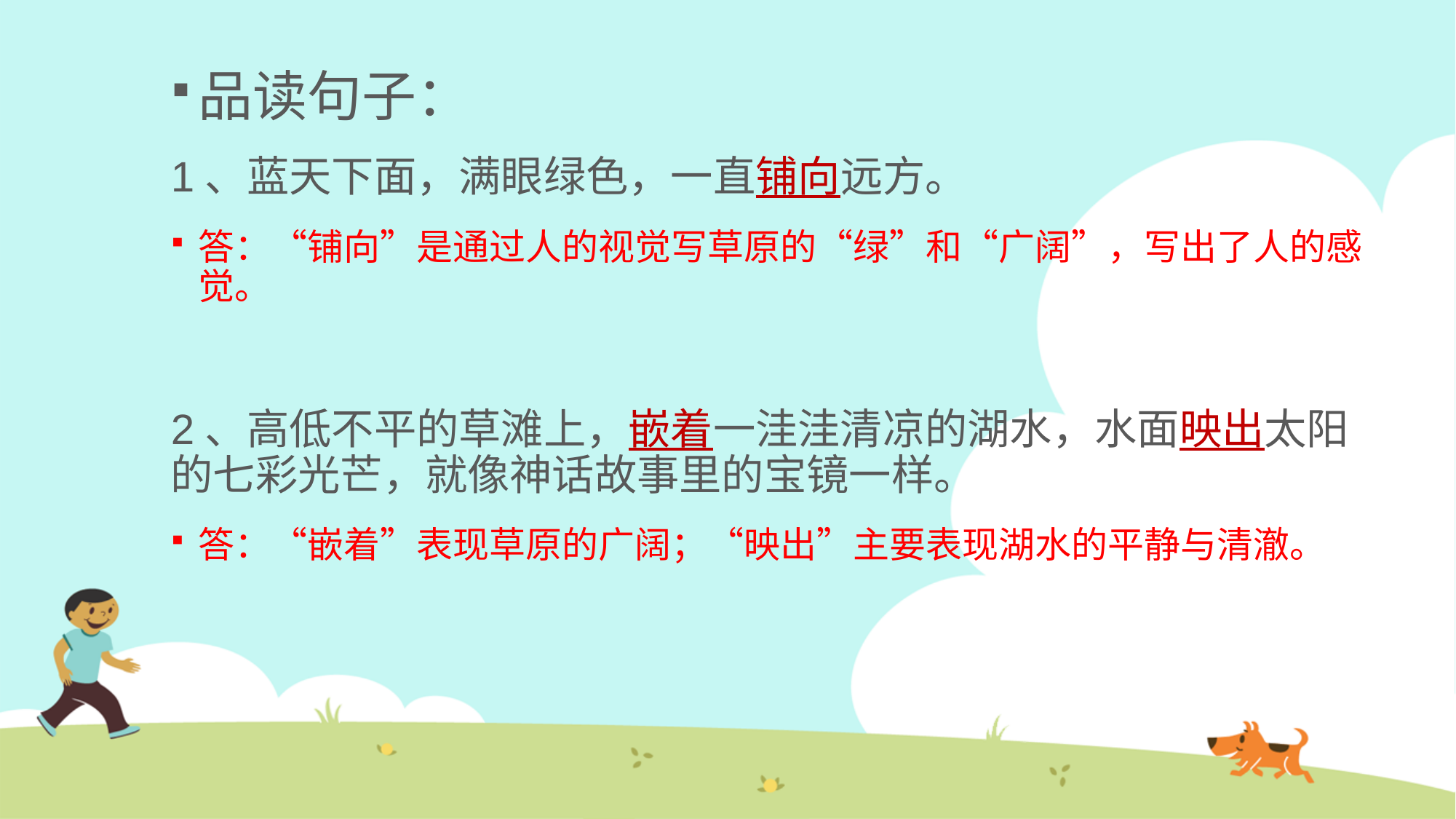

品读句子：
1、蓝天下面，满眼绿色，一直铺向远方。
答：“铺向”是通过人的视觉写草原的“绿”和“广阔”，写出了人的感觉。

2、高低不平的草滩上，嵌着一洼洼清凉的湖水，水面映出太阳的七彩光芒，就像神话故事里的宝镜一样。
答：“嵌着”表现草原的广阔；“映出”主要表现湖水的平静与清澈。